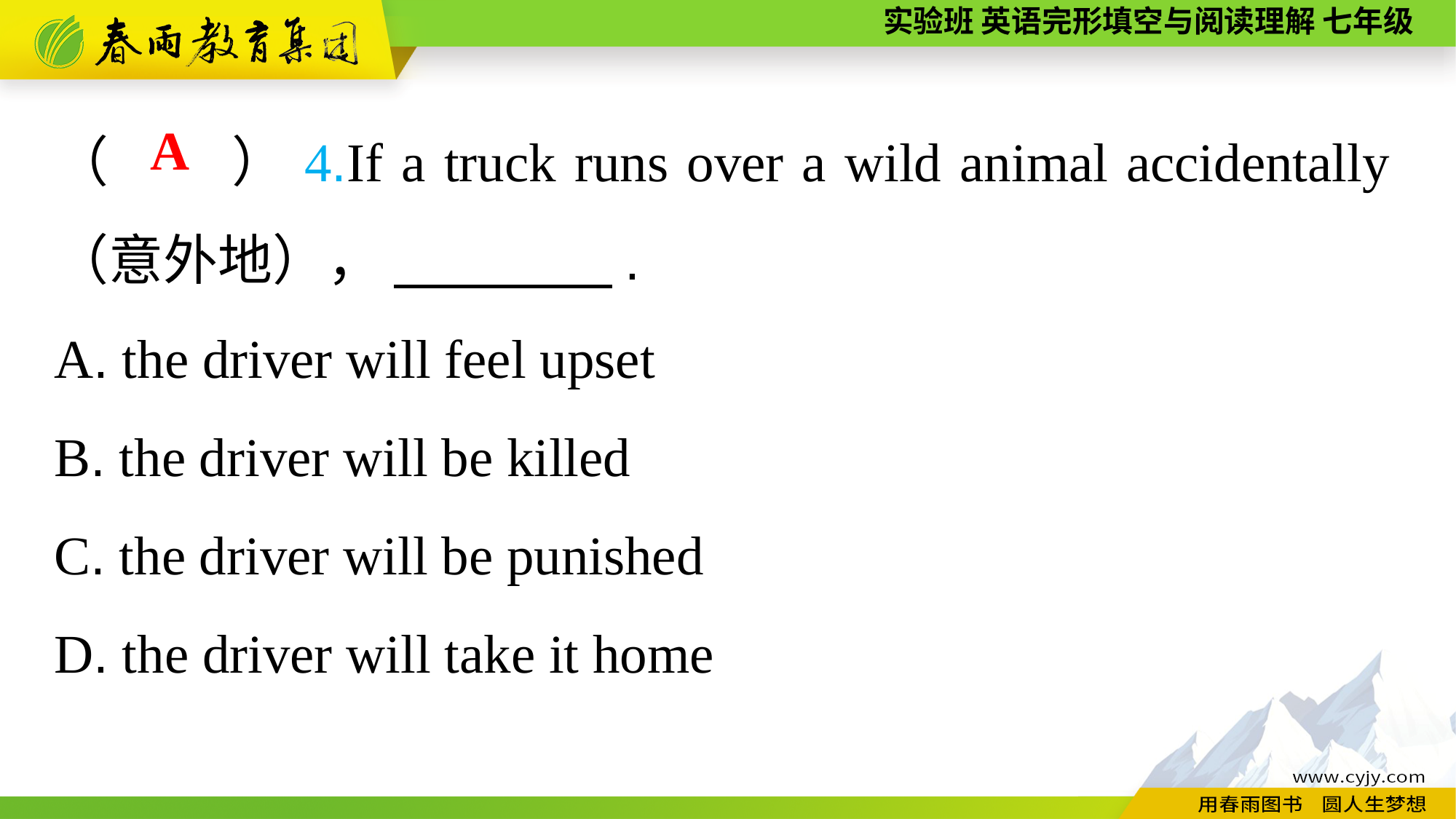

（　　）4.If a truck runs over a wild animal accidentally（意外地）， 　　　　.
A. the driver will feel upset
B. the driver will be killed
C. the driver will be punished
D. the driver will take it home
A